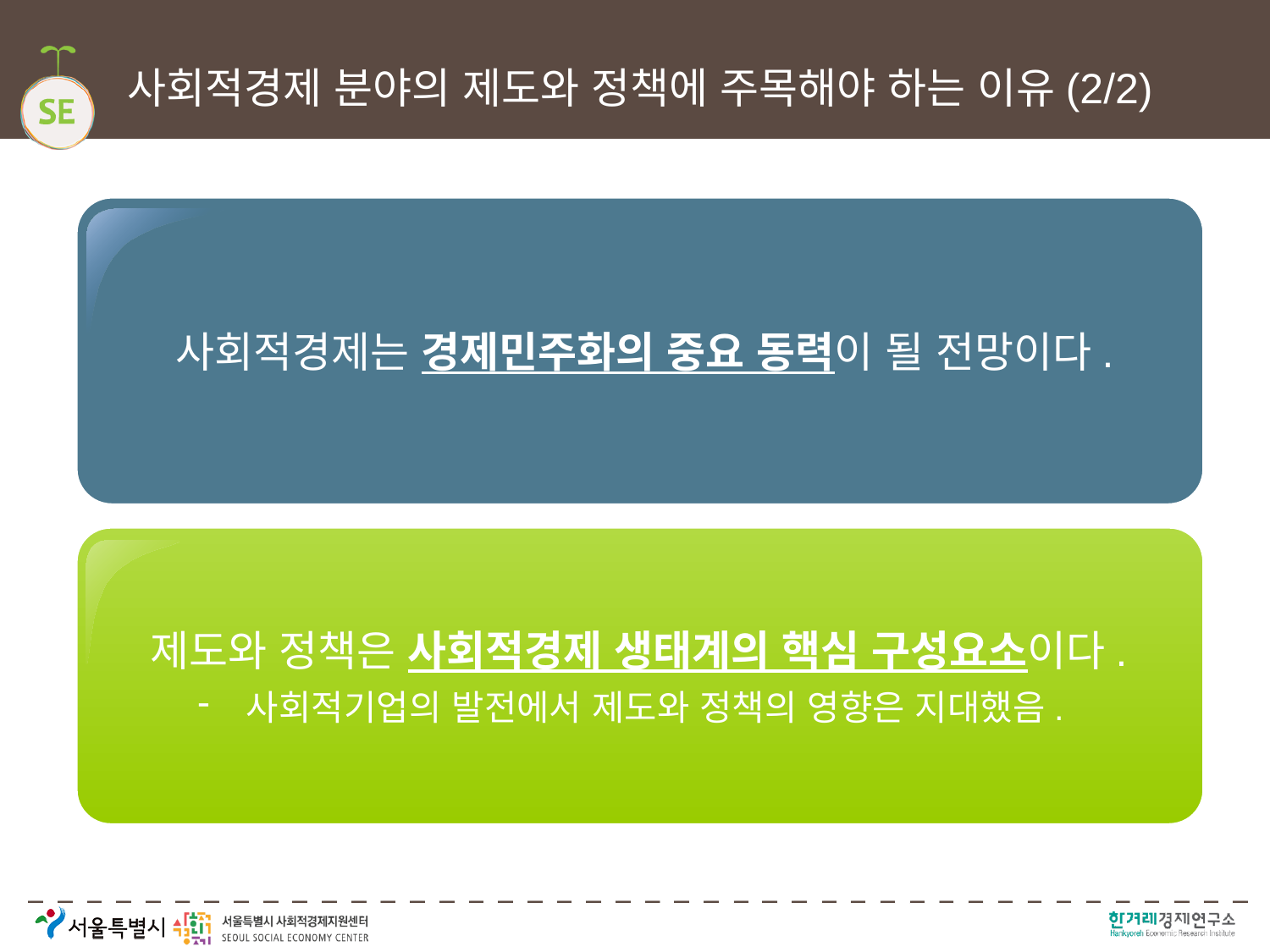

# 사회적경제 분야의 제도와 정책에 주목해야 하는 이유(2/2)

사회적경제는 경제민주화의 중요 동력이 될 전망이다.

제도와 정책은 사회적경제 생태계의 핵심 구성요소이다.
 사회적기업의 발전에서 제도와 정책의 영향은 지대했음.